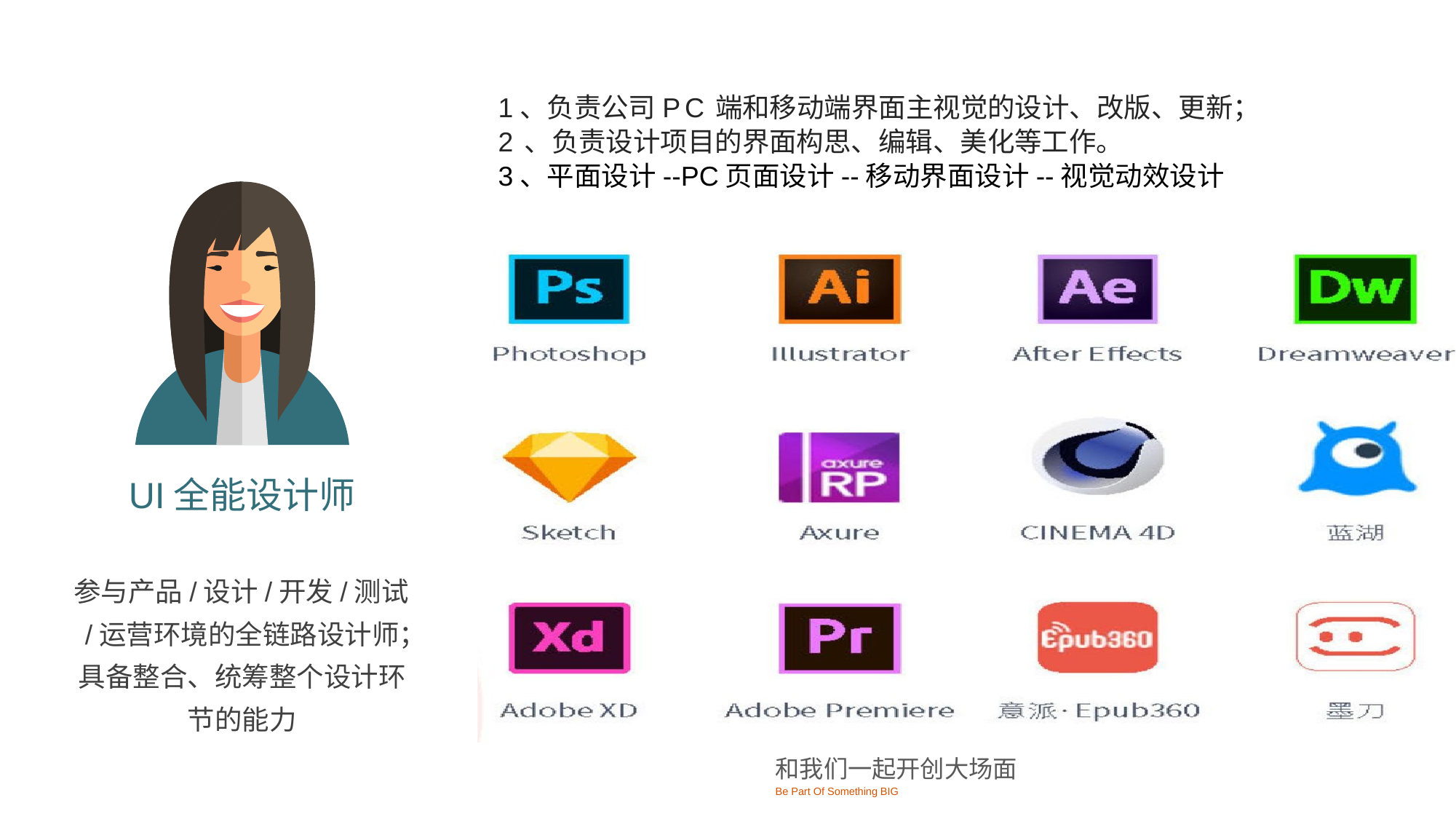

1、负责公司PC端和移动端界面主视觉的设计、改版、更新；
2、负责设计项目的界面构思、编辑、美化等工作。
3、平面设计--PC页面设计--移动界面设计--视觉动效设计

UI全能设计师
参与产品/设计/开发/测试/运营环境的全链路设计师；具备整合、统筹整个设计环节的能力
和我们一起开创大场面
Be Part Of Something BIG